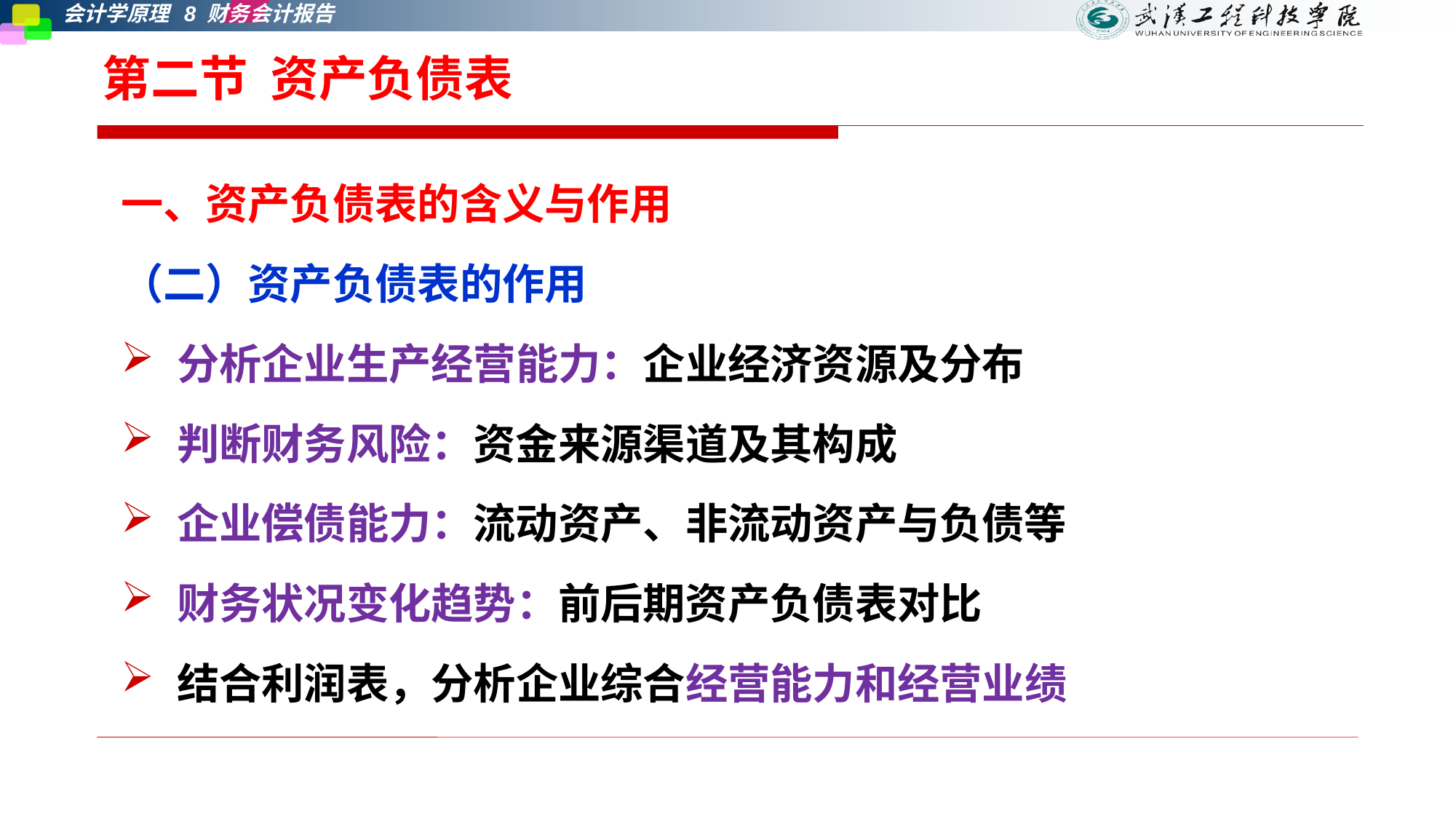

# 第二节  资产负债表
一、资产负债表的含义与作用
（二）资产负债表的作用
分析企业生产经营能力：企业经济资源及分布
判断财务风险：资金来源渠道及其构成
企业偿债能力：流动资产、非流动资产与负债等
财务状况变化趋势：前后期资产负债表对比
结合利润表，分析企业综合经营能力和经营业绩